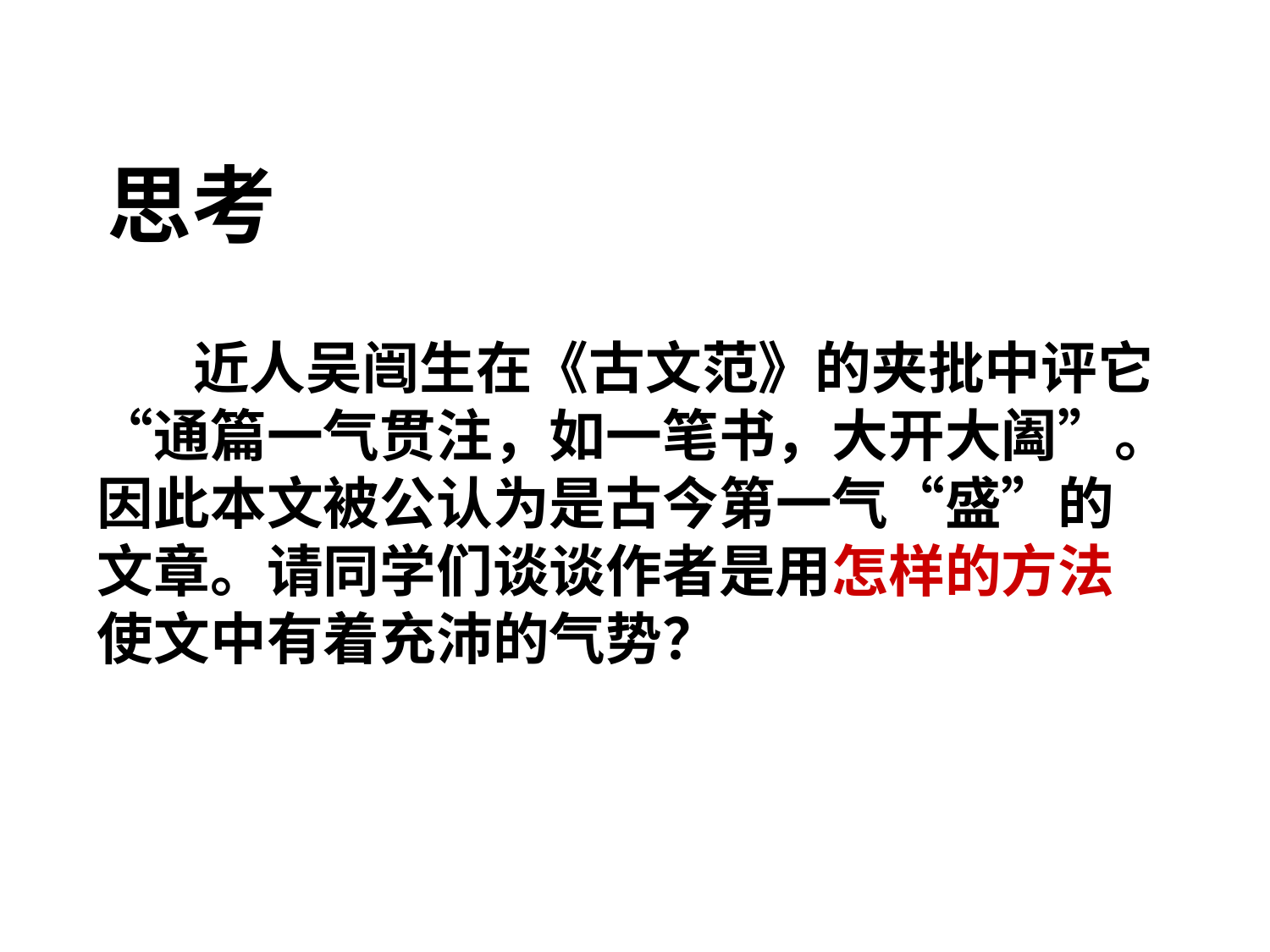

思考
         近人吴闿生在《古文范》的夹批中评它“通篇一气贯注，如一笔书，大开大阖”。因此本文被公认为是古今第一气“盛”的文章。请同学们谈谈作者是用怎样的方法使文中有着充沛的气势？